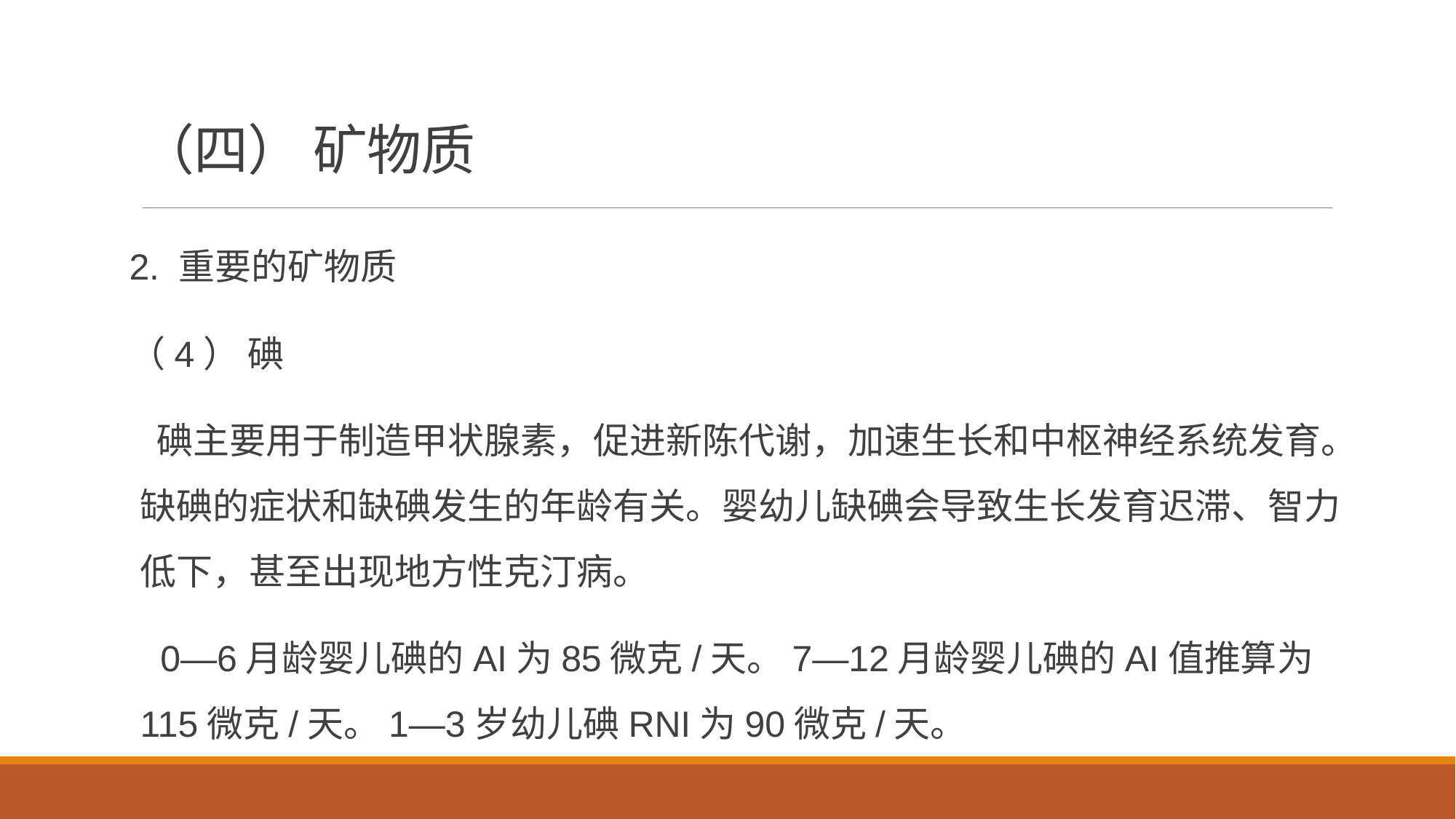

# （四） 矿物质

2. 重要的矿物质
（4） 碘
 碘主要用于制造甲状腺素，促进新陈代谢，加速生长和中枢神经系统发育。缺碘的症状和缺碘发生的年龄有关。婴幼儿缺碘会导致生长发育迟滞、智力低下，甚至出现地方性克汀病。
  0—6月龄婴儿碘的AI为85微克/天。7—12月龄婴儿碘的AI值推算为115微克/天。1—3岁幼儿碘RNI为90微克/天。